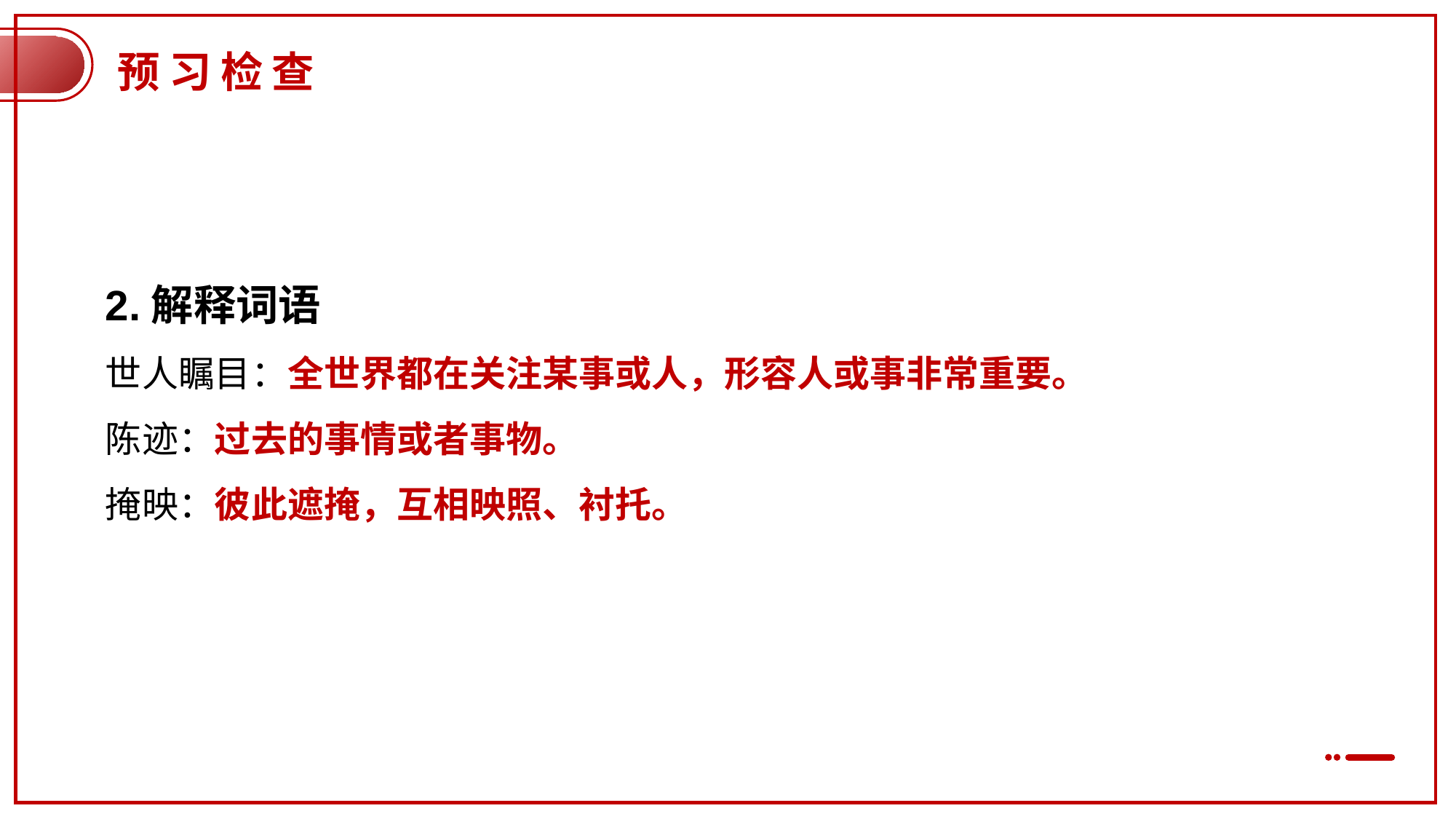

预习检查
2.解释词语
世人瞩目：全世界都在关注某事或人，形容人或事非常重要。
陈迹：过去的事情或者事物。
掩映：彼此遮掩，互相映照、衬托。